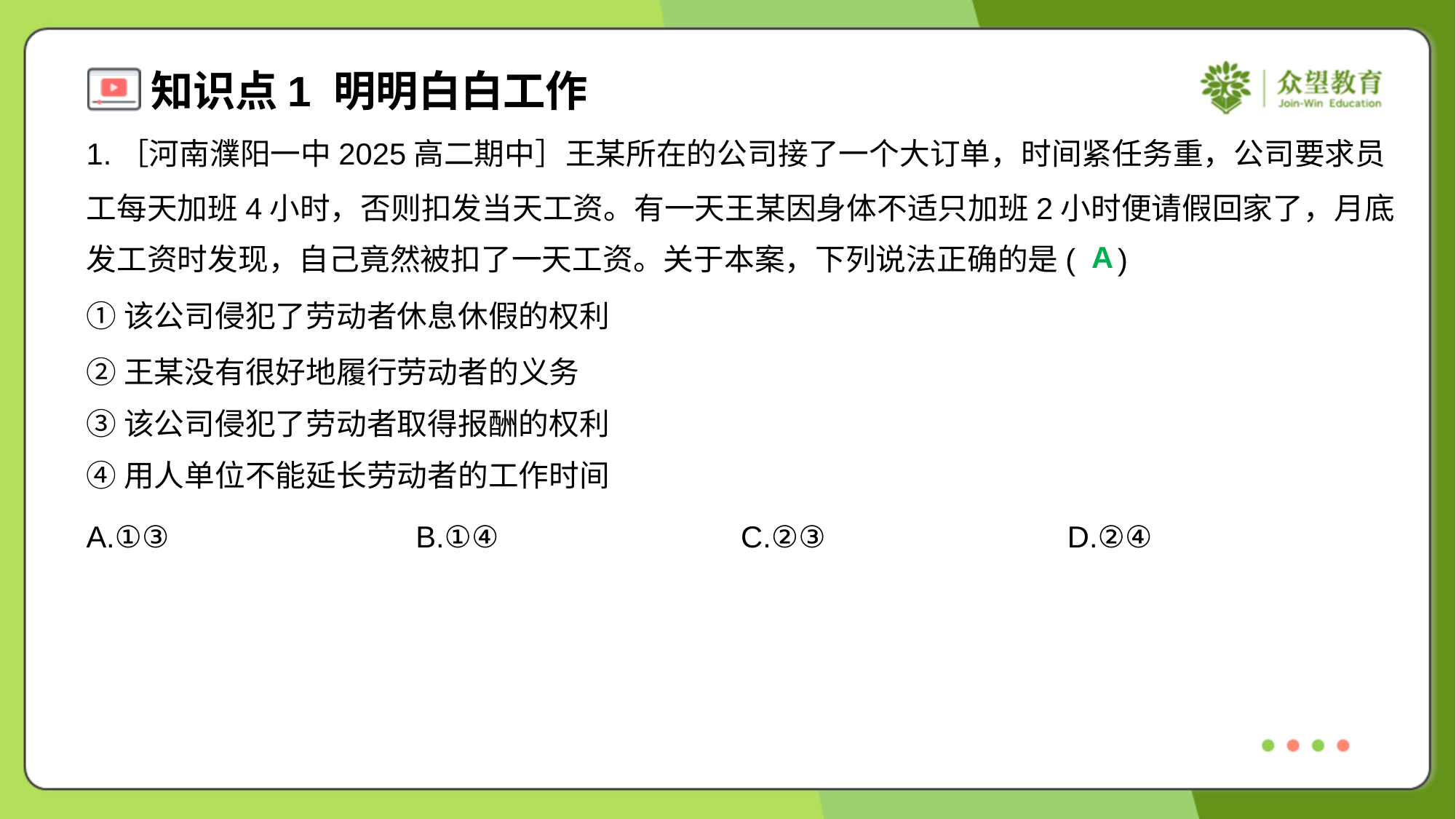

1.［河南濮阳一中2025高二期中］王某所在的公司接了一个大订单，时间紧任务重，公司要求员
工每天加班4小时，否则扣发当天工资。有一天王某因身体不适只加班2小时便请假回家了，月底
发工资时发现，自己竟然被扣了一天工资。关于本案，下列说法正确的是(     )
A
①该公司侵犯了劳动者休息休假的权利
②王某没有很好地履行劳动者的义务
③该公司侵犯了劳动者取得报酬的权利
④用人单位不能延长劳动者的工作时间
A.①③	B.①④	C.②③	D.②④